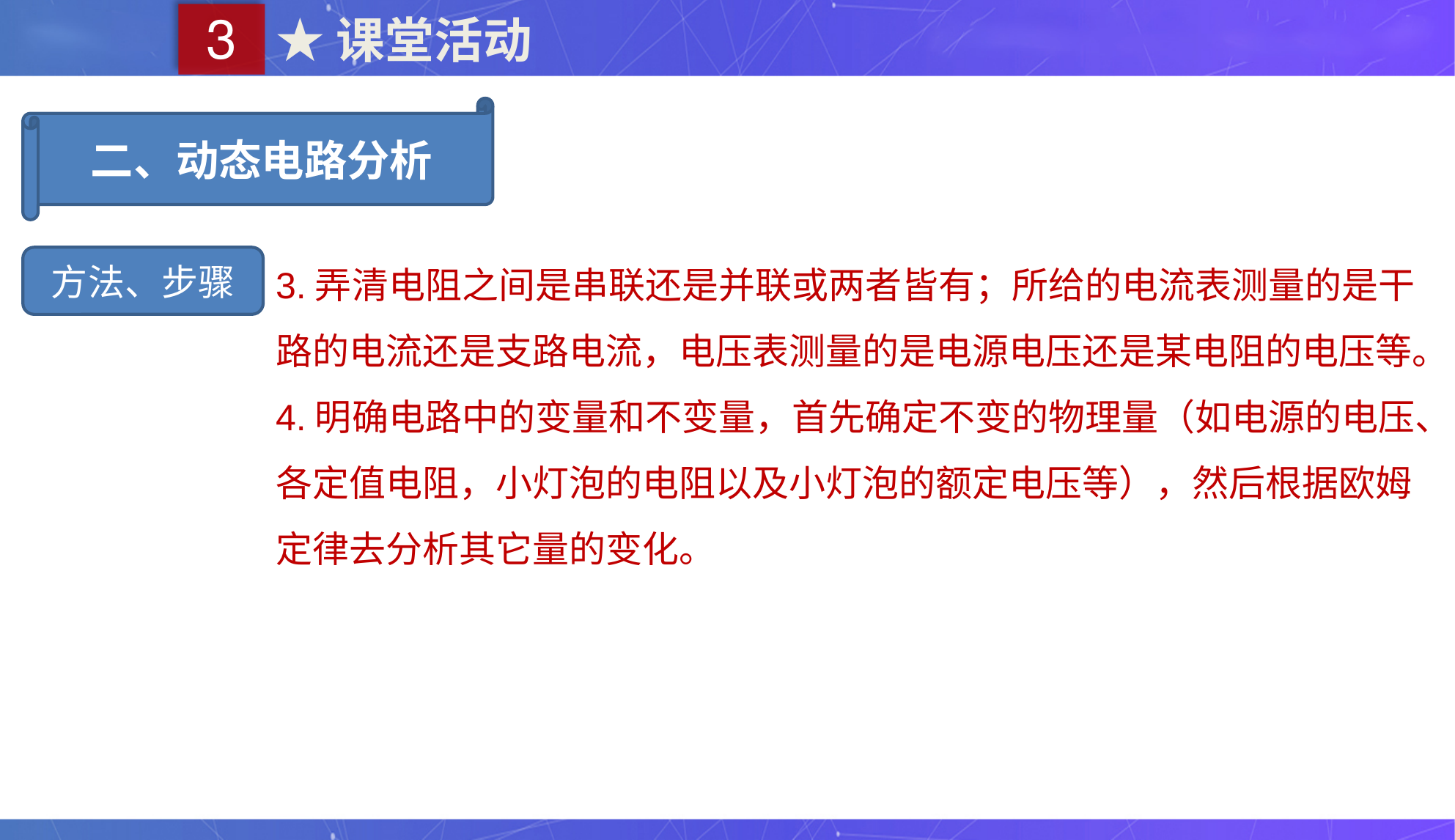

3
★课堂活动
二、动态电路分析
3.弄清电阻之间是串联还是并联或两者皆有；所给的电流表测量的是干路的电流还是支路电流，电压表测量的是电源电压还是某电阻的电压等。
4.明确电路中的变量和不变量，首先确定不变的物理量（如电源的电压、各定值电阻，小灯泡的电阻以及小灯泡的额定电压等），然后根据欧姆定律去分析其它量的变化。
方法、步骤